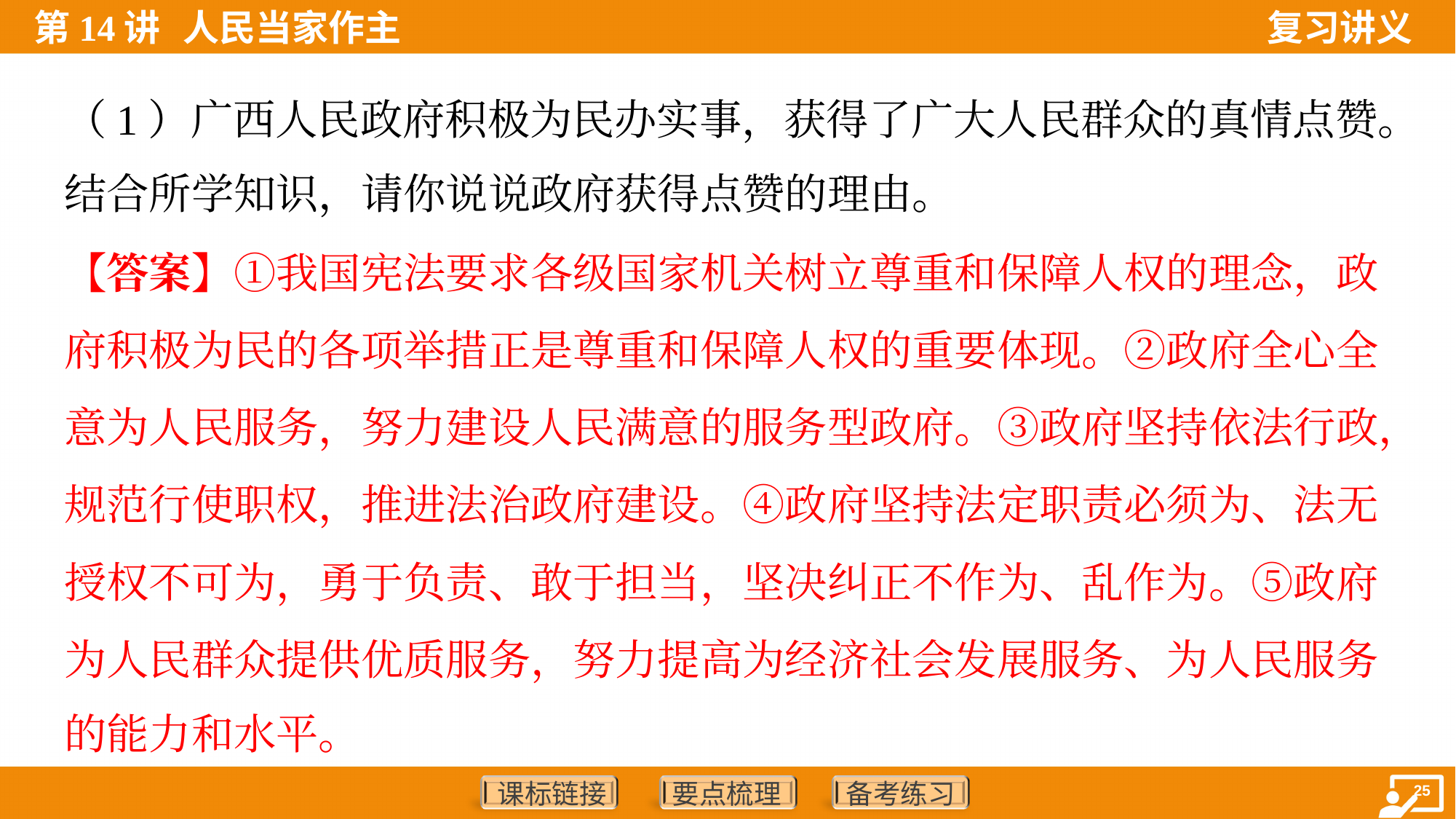

（1）广西人民政府积极为民办实事，获得了广大人民群众的真情点赞。
结合所学知识，请你说说政府获得点赞的理由。
【答案】①我国宪法要求各级国家机关树立尊重和保障人权的理念，政
府积极为民的各项举措正是尊重和保障人权的重要体现。②政府全心全
意为人民服务，努力建设人民满意的服务型政府。③政府坚持依法行政，
规范行使职权，推进法治政府建设。④政府坚持法定职责必须为、法无
授权不可为，勇于负责、敢于担当，坚决纠正不作为、乱作为。⑤政府
为人民群众提供优质服务，努力提高为经济社会发展服务、为人民服务
的能力和水平。